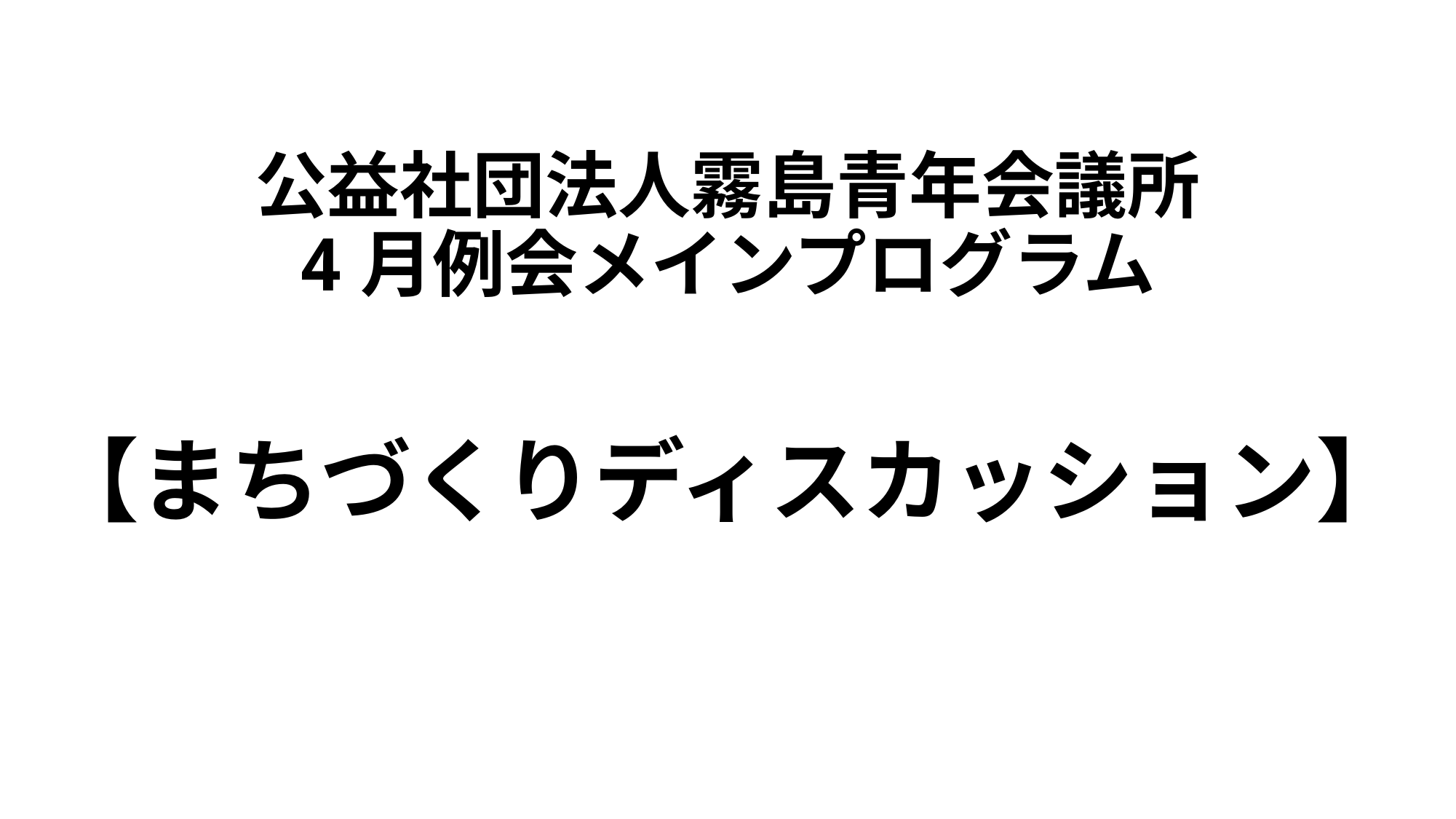

# 公益社団法人霧島青年会議所 4月例会メインプログラム
【まちづくりディスカッション】